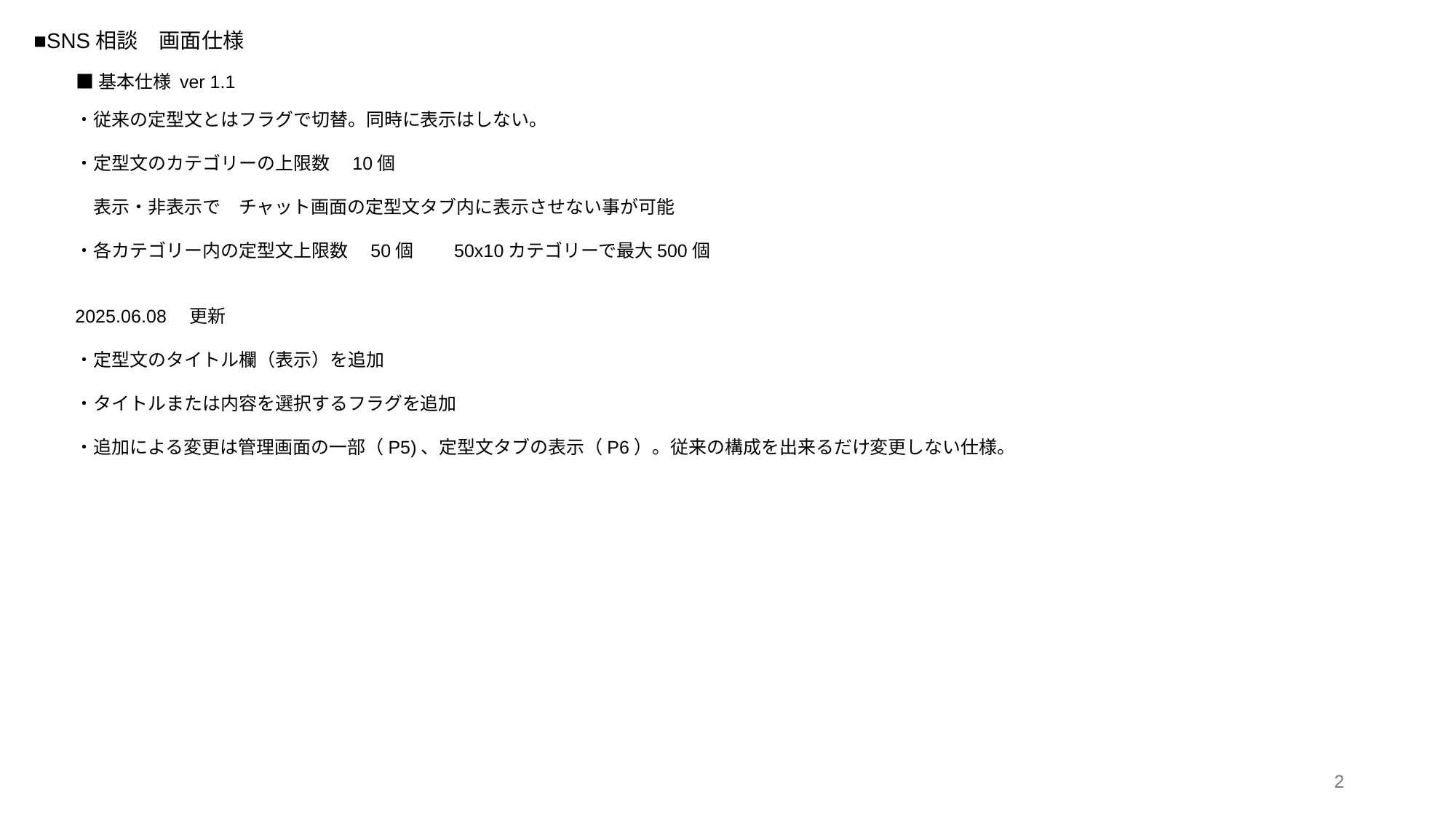

■SNS相談　画面仕様
■基本仕様 ver 1.1
・従来の定型文とはフラグで切替。同時に表示はしない。

・定型文のカテゴリーの上限数　10個

　表示・非表示で　チャット画面の定型文タブ内に表示させない事が可能

・各カテゴリー内の定型文上限数　50個　　50x10カテゴリーで最大500個

2025.06.08　更新

・定型文のタイトル欄（表示）を追加

・タイトルまたは内容を選択するフラグを追加

・追加による変更は管理画面の一部（P5)、定型文タブの表示（P6）。従来の構成を出来るだけ変更しない仕様。
2